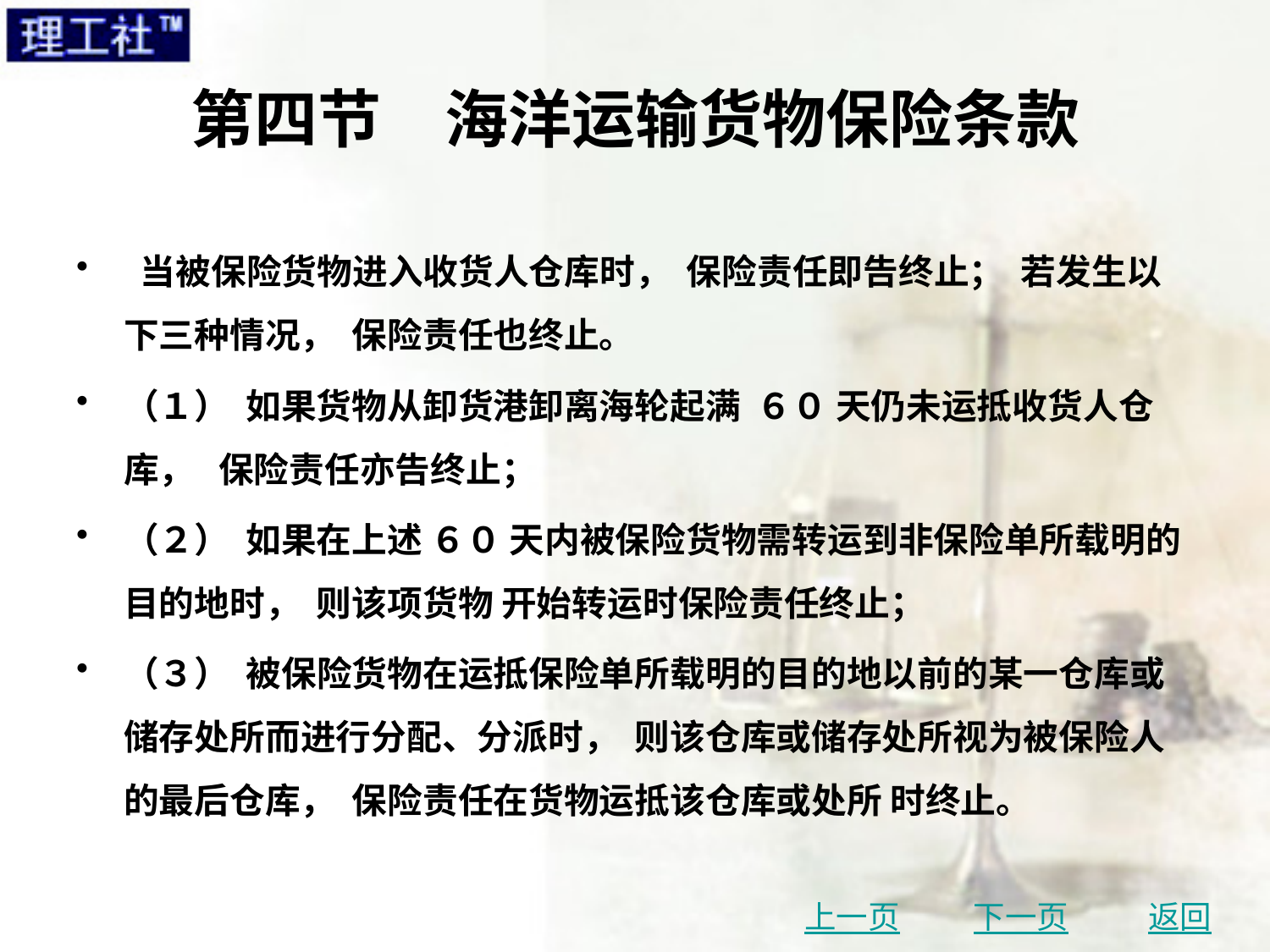

# 第四节　海洋运输货物保险条款
 当被保险货物进入收货人仓库时，  保险责任即告终止；  若发生以下三种情况，  保险责任也终止。
（１）  如果货物从卸货港卸离海轮起满  ６０ 天仍未运抵收货人仓库，   保险责任亦告终止；
（２）  如果在上述 ６０ 天内被保险货物需转运到非保险单所载明的目的地时，  则该项货物 开始转运时保险责任终止；
（３）  被保险货物在运抵保险单所载明的目的地以前的某一仓库或储存处所而进行分配、分派时，  则该仓库或储存处所视为被保险人的最后仓库，  保险责任在货物运抵该仓库或处所 时终止。

上一页
下一页
返回